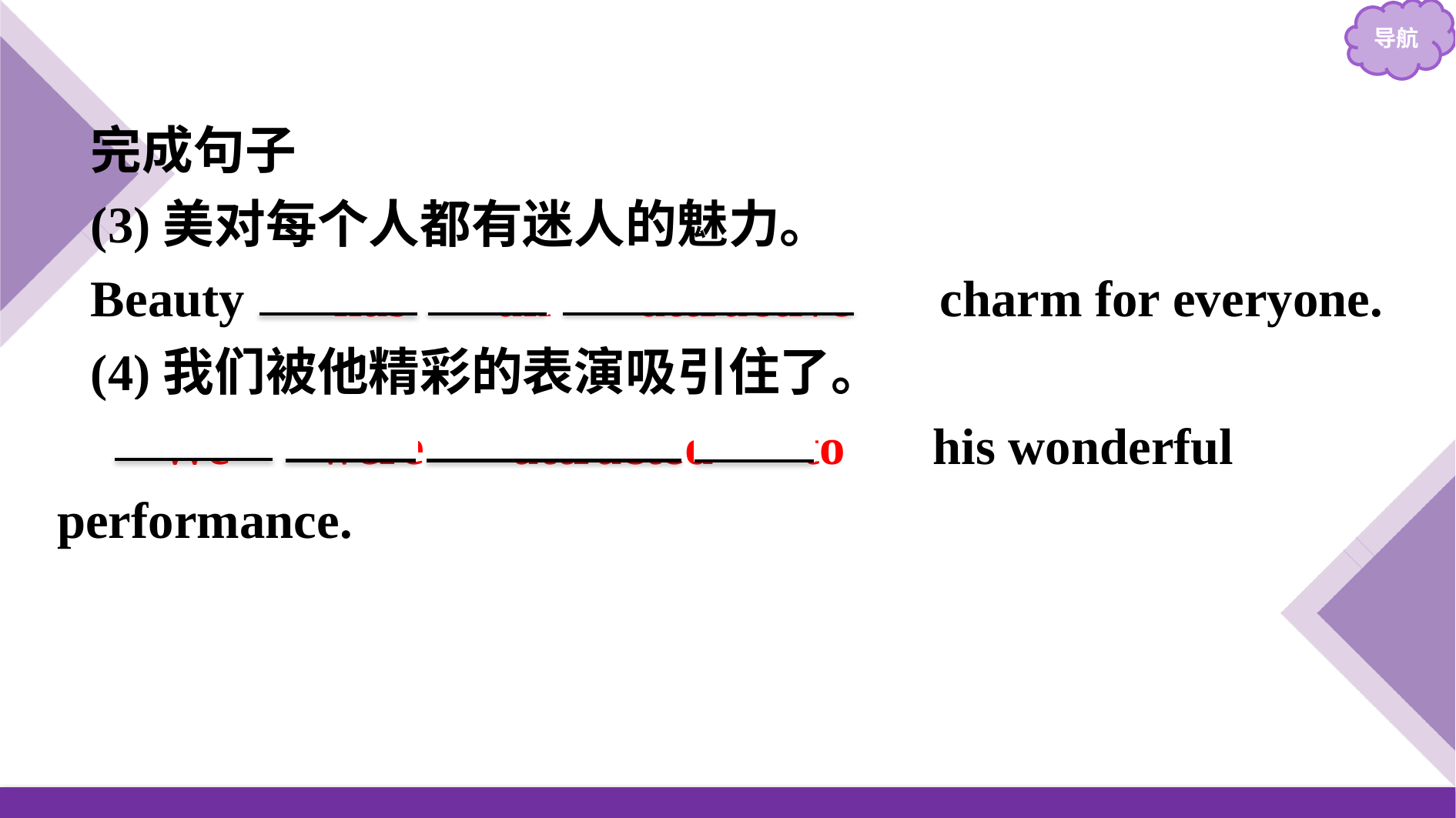

完成句子
(3)美对每个人都有迷人的魅力。
Beauty 　has　 an　 attractive　 charm for everyone.
(4)我们被他精彩的表演吸引住了。
　We　 were　 attracted　 to　 his wonderful performance.